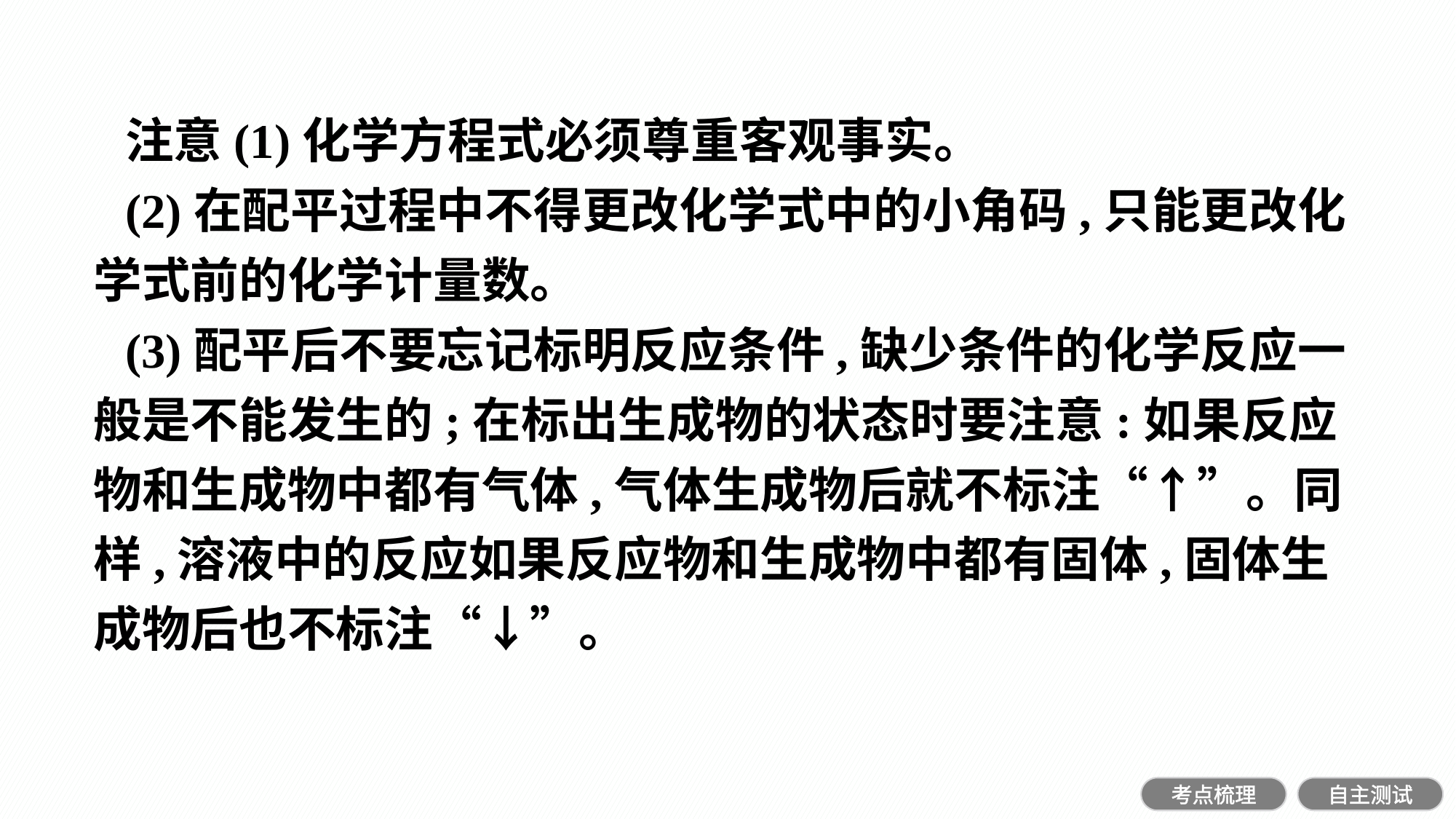

注意(1)化学方程式必须尊重客观事实。
(2)在配平过程中不得更改化学式中的小角码,只能更改化学式前的化学计量数。
(3)配平后不要忘记标明反应条件,缺少条件的化学反应一般是不能发生的;在标出生成物的状态时要注意:如果反应物和生成物中都有气体,气体生成物后就不标注“↑”。同样,溶液中的反应如果反应物和生成物中都有固体,固体生成物后也不标注“↓”。